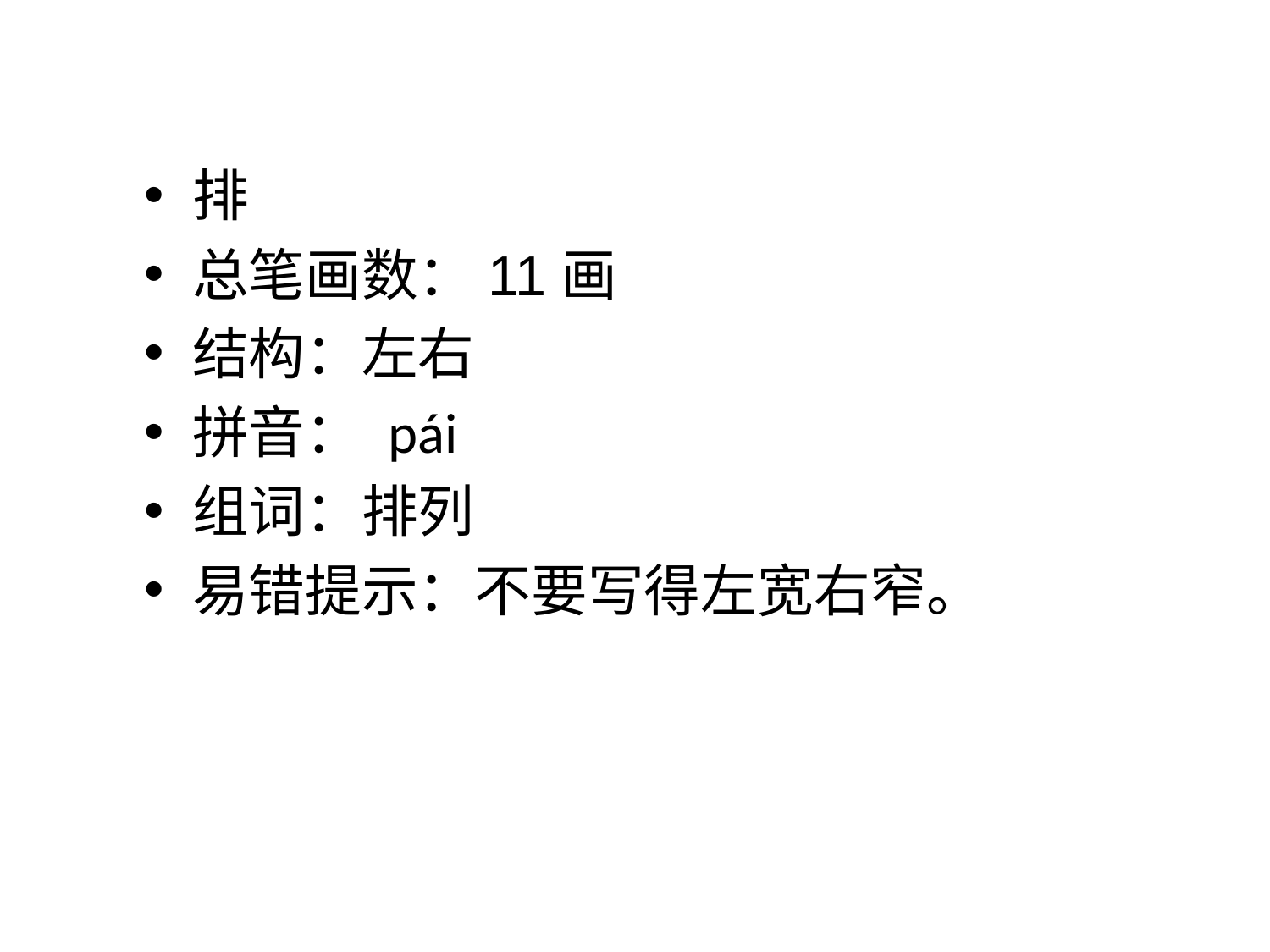

排
总笔画数：11画
结构：左右
拼音： pái
组词：排列
易错提示：不要写得左宽右窄。